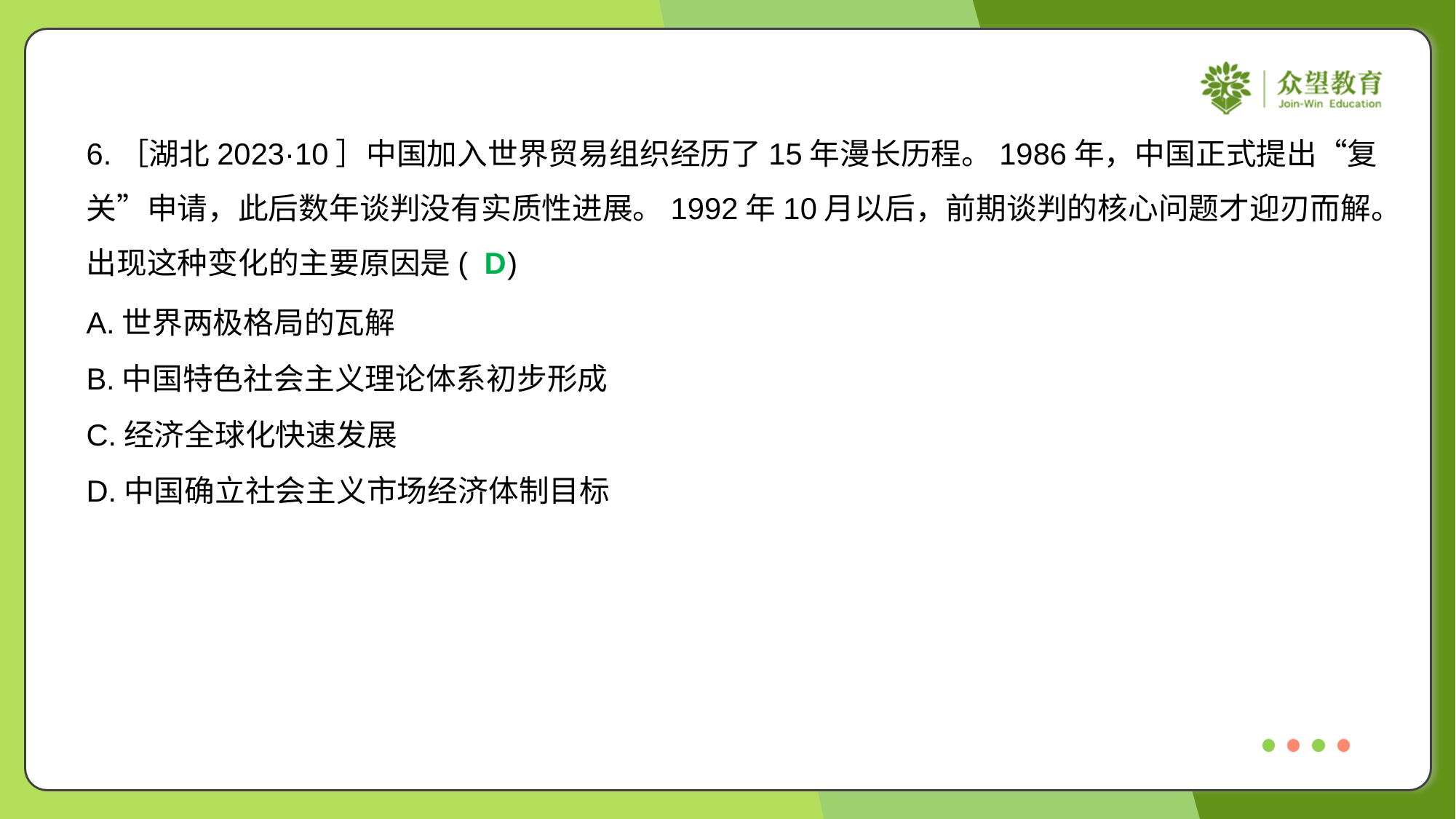

6.［湖北2023·10］中国加入世界贸易组织经历了15年漫长历程。1986年，中国正式提出“复
关”申请，此后数年谈判没有实质性进展。1992年10月以后，前期谈判的核心问题才迎刃而解。
出现这种变化的主要原因是(     )
D
A.世界两极格局的瓦解
B.中国特色社会主义理论体系初步形成
C.经济全球化快速发展
D.中国确立社会主义市场经济体制目标